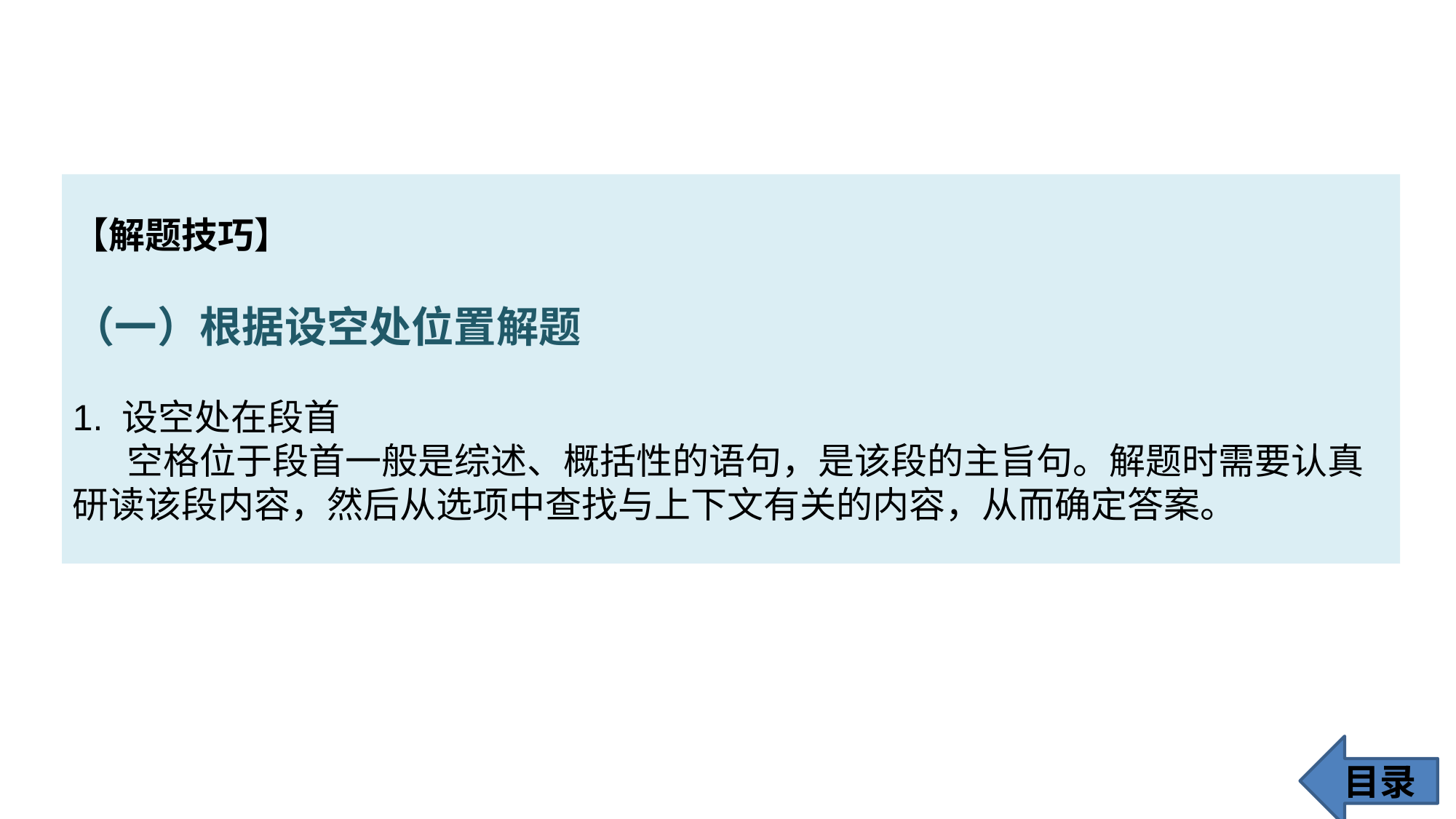

【解题技巧】

（一）根据设空处位置解题

1. 设空处在段首
空格位于段首一般是综述、概括性的语句，是该段的主旨句。解题时需要认真研读该段内容，然后从选项中查找与上下文有关的内容，从而确定答案。
目录
27